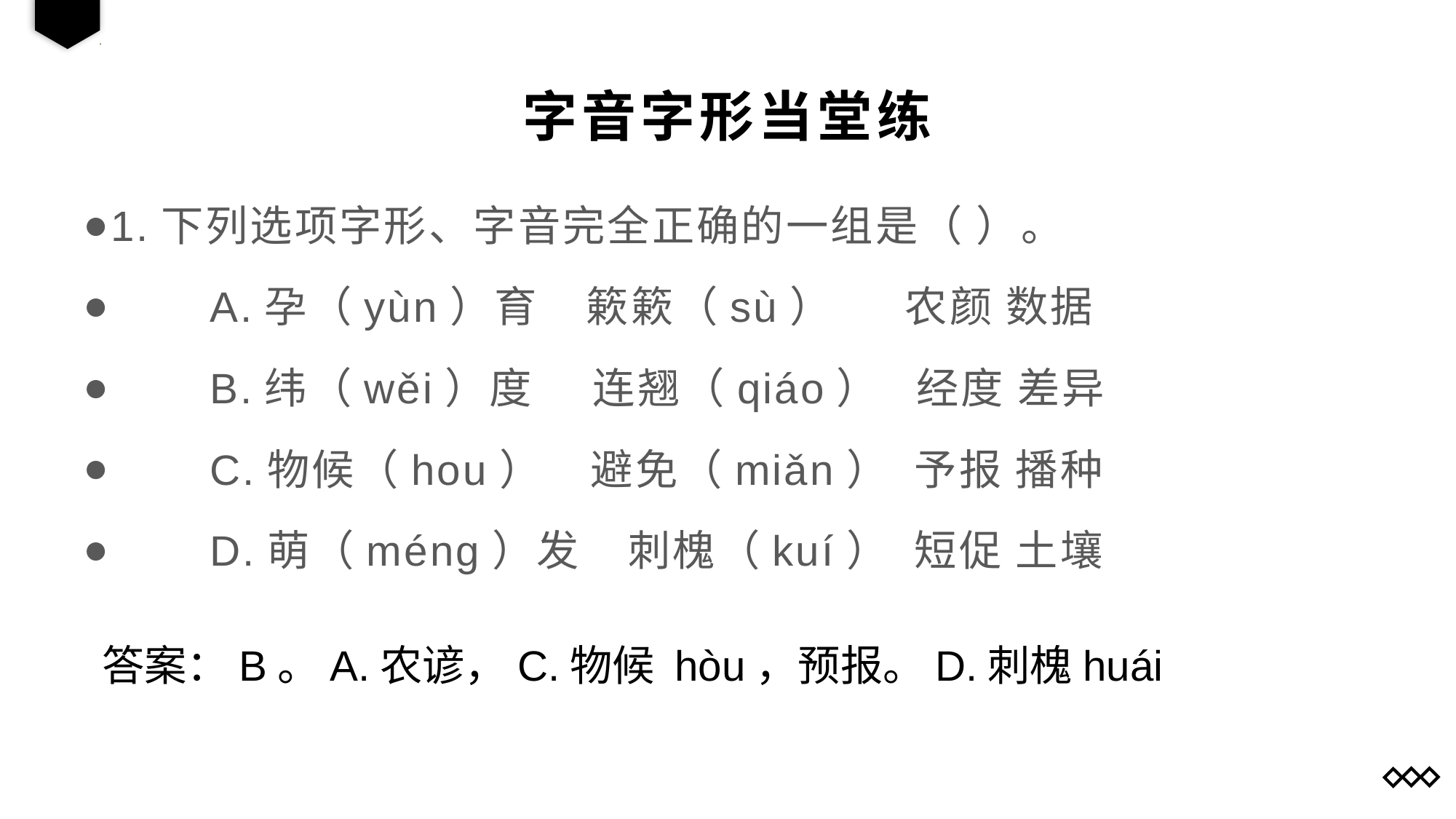

字音字形当堂练
1.下列选项字形、字音完全正确的一组是（ ）。
　　A.孕（yùn）育    簌簌（sù）      农颜 数据
　　B.纬（wěi）度     连翘（qiáo）   经度 差异
　　C.物候（hou）    避免（miǎn）  予报 播种
　　D.萌（méng）发    刺槐（kuí）  短促 土壤
答案：B。A.农谚，C.物候 hòu，预报。D.刺槐huái